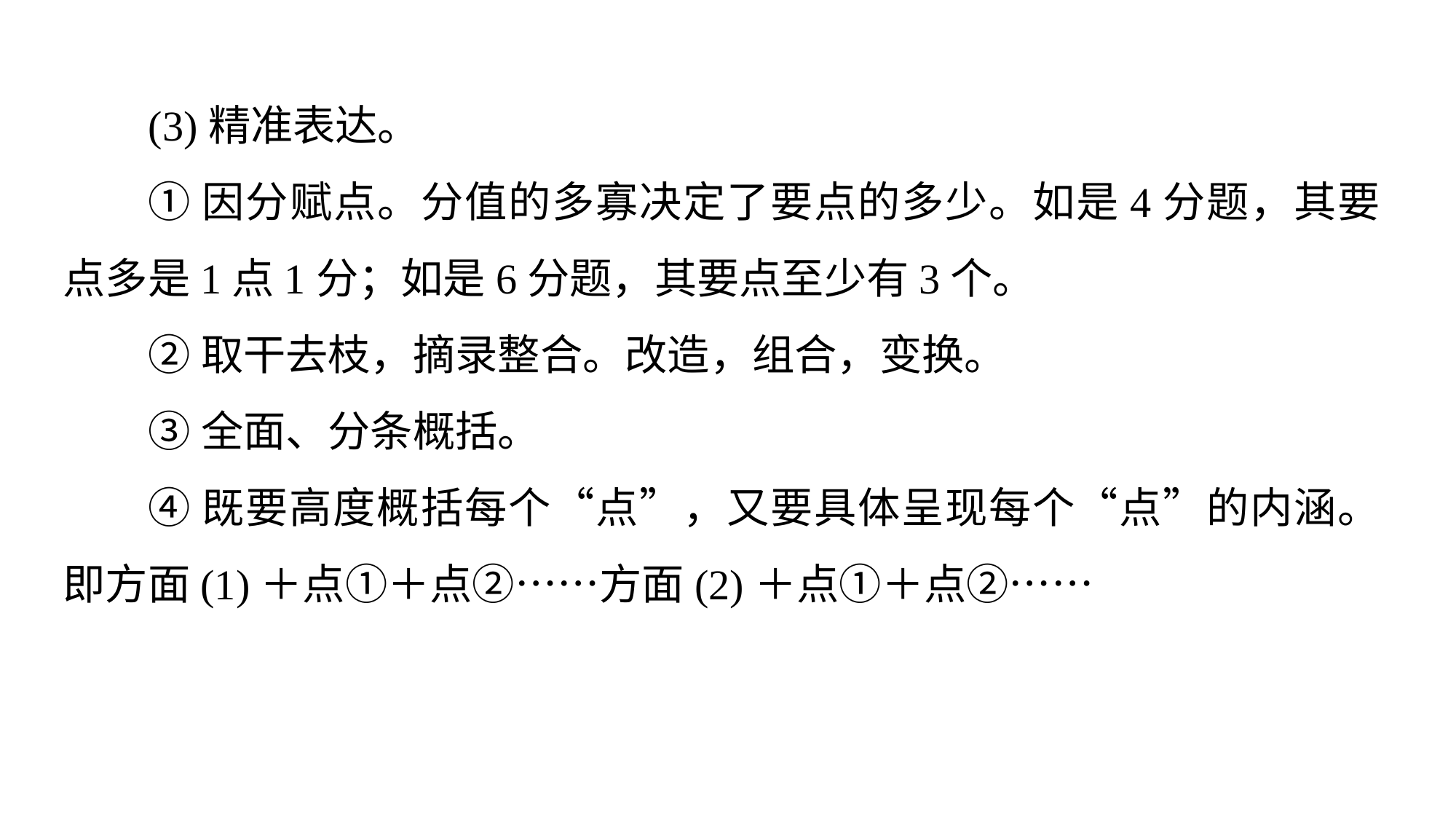

(3)精准表达。
①因分赋点。分值的多寡决定了要点的多少。如是4分题，其要点多是1点1分；如是6分题，其要点至少有3个。
②取干去枝，摘录整合。改造，组合，变换。
③全面、分条概括。
④既要高度概括每个“点”，又要具体呈现每个“点”的内涵。即方面(1)＋点①＋点②……方面(2)＋点①＋点②……